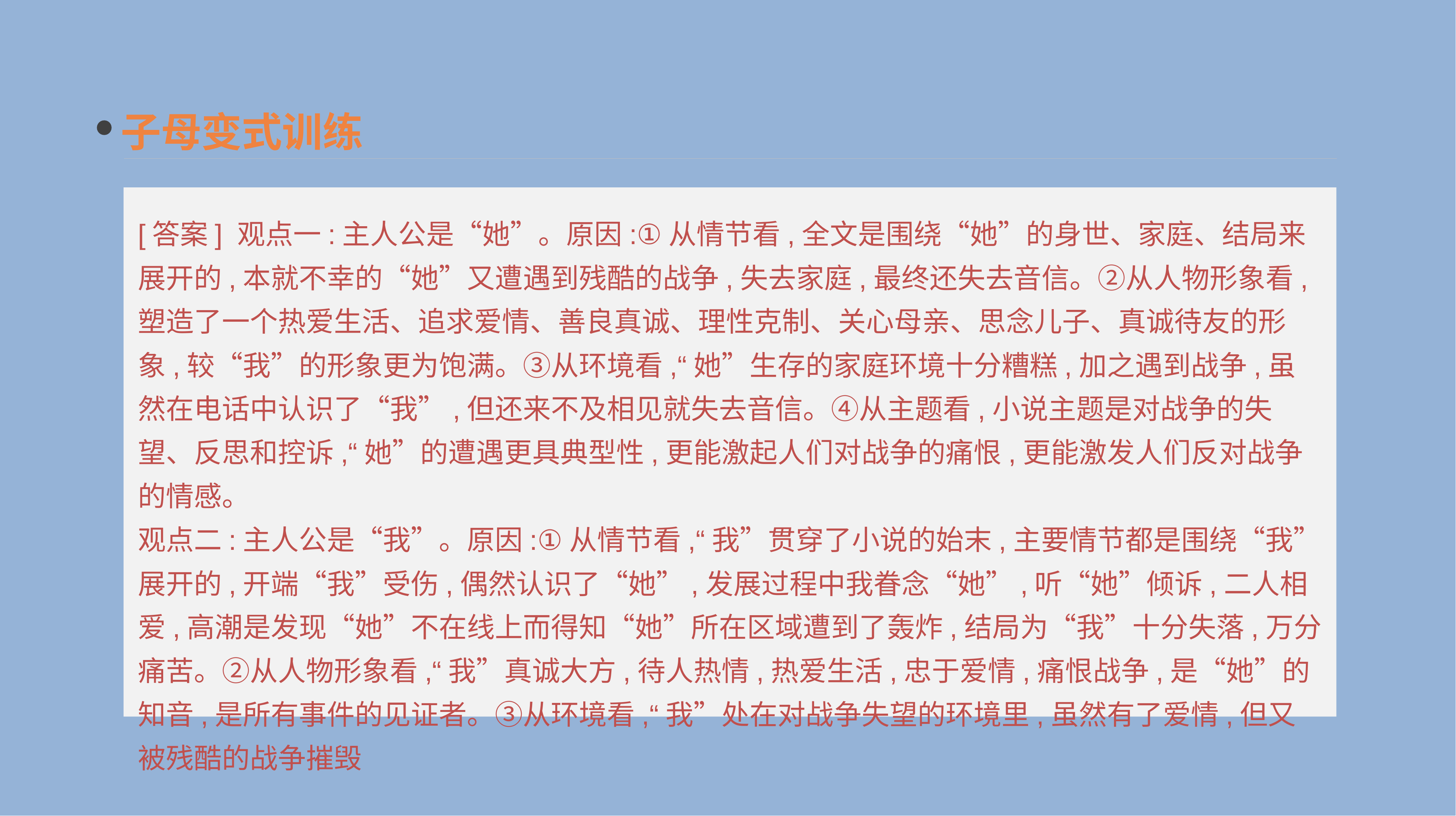

子母变式训练

[答案] 观点一:主人公是“她”。原因:①从情节看,全文是围绕“她”的身世、家庭、结局来展开的,本就不幸的“她”又遭遇到残酷的战争,失去家庭,最终还失去音信。②从人物形象看,塑造了一个热爱生活、追求爱情、善良真诚、理性克制、关心母亲、思念儿子、真诚待友的形象,较“我”的形象更为饱满。③从环境看,“她”生存的家庭环境十分糟糕,加之遇到战争,虽然在电话中认识了“我”,但还来不及相见就失去音信。④从主题看,小说主题是对战争的失望、反思和控诉,“她”的遭遇更具典型性,更能激起人们对战争的痛恨,更能激发人们反对战争的情感。
观点二:主人公是“我”。原因:①从情节看,“我”贯穿了小说的始末,主要情节都是围绕“我”展开的,开端“我”受伤,偶然认识了“她”,发展过程中我眷念“她”,听“她”倾诉,二人相爱,高潮是发现“她”不在线上而得知“她”所在区域遭到了轰炸,结局为“我”十分失落,万分痛苦。②从人物形象看,“我”真诚大方,待人热情,热爱生活,忠于爱情,痛恨战争,是“她”的知音,是所有事件的见证者。③从环境看,“我”处在对战争失望的环境里,虽然有了爱情,但又被残酷的战争摧毁